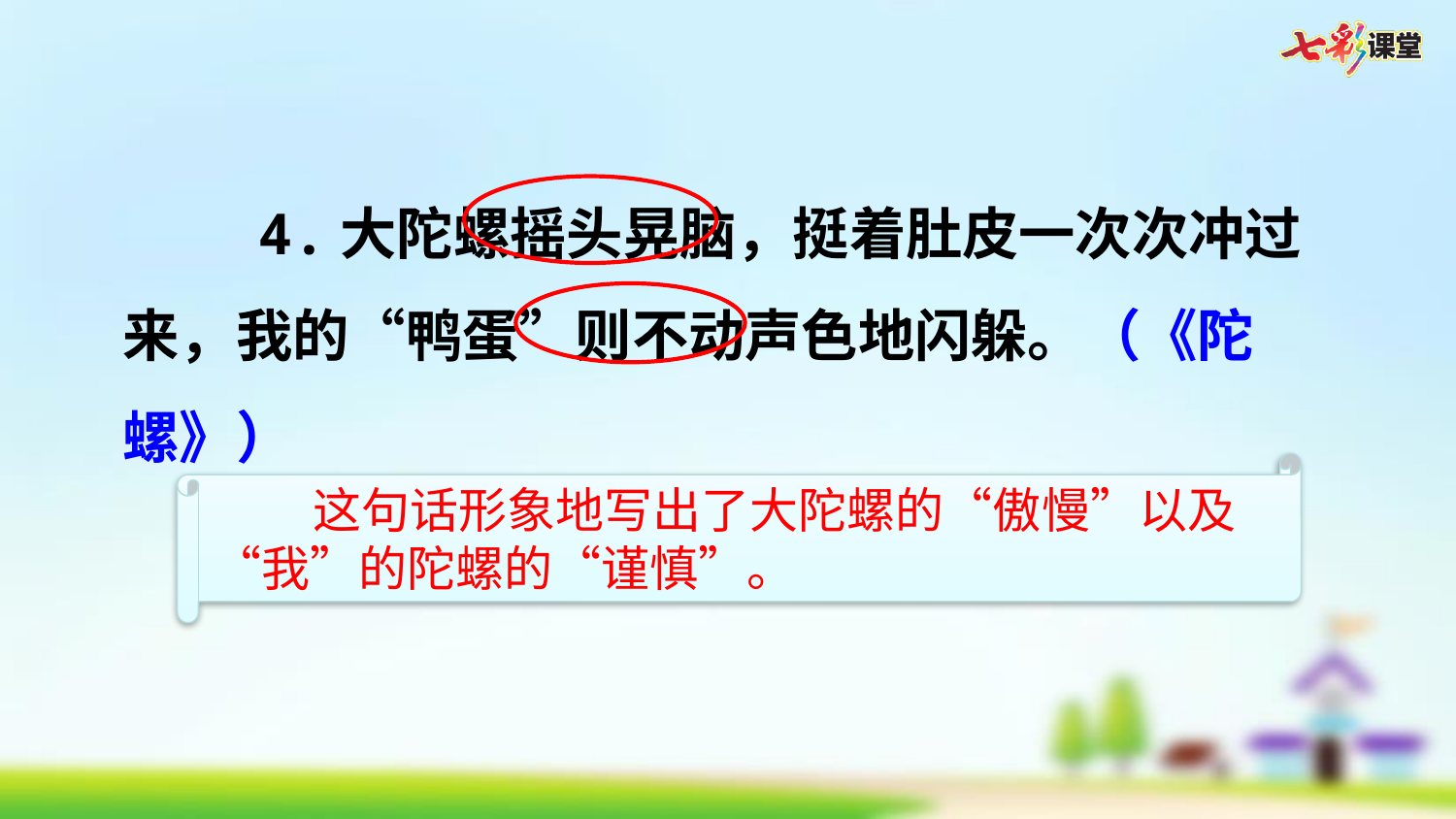

4.大陀螺摇头晃脑，挺着肚皮一次次冲过来，我的“鸭蛋”则不动声色地闪躲。（《陀螺》）

这句话形象地写出了大陀螺的“傲慢”以及“我”的陀螺的“谨慎”。